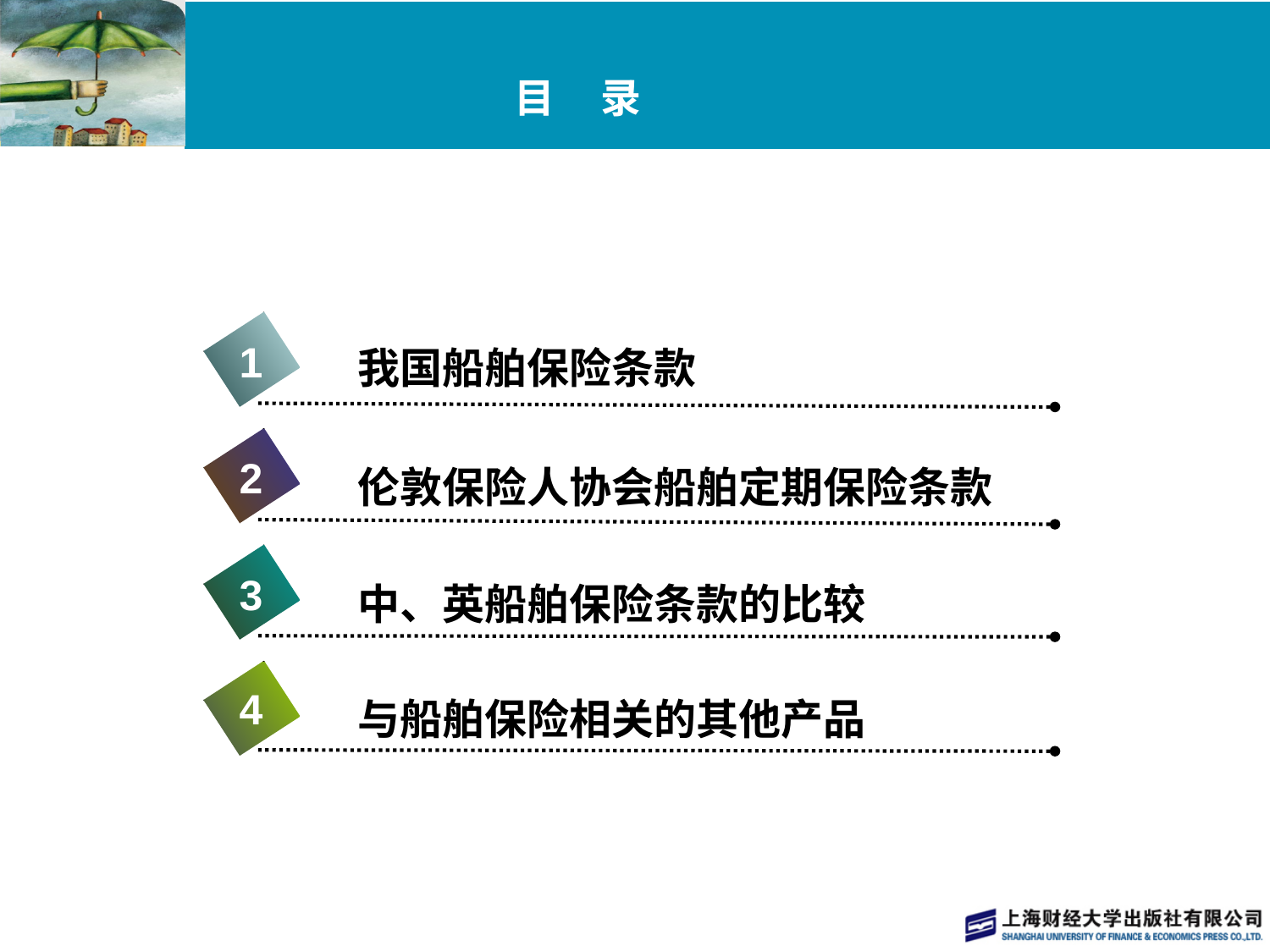

# 目     录

1
我国船舶保险条款

2
伦敦保险人协会船舶定期保险条款

3
中、英船舶保险条款的比较

4
与船舶保险相关的其他产品